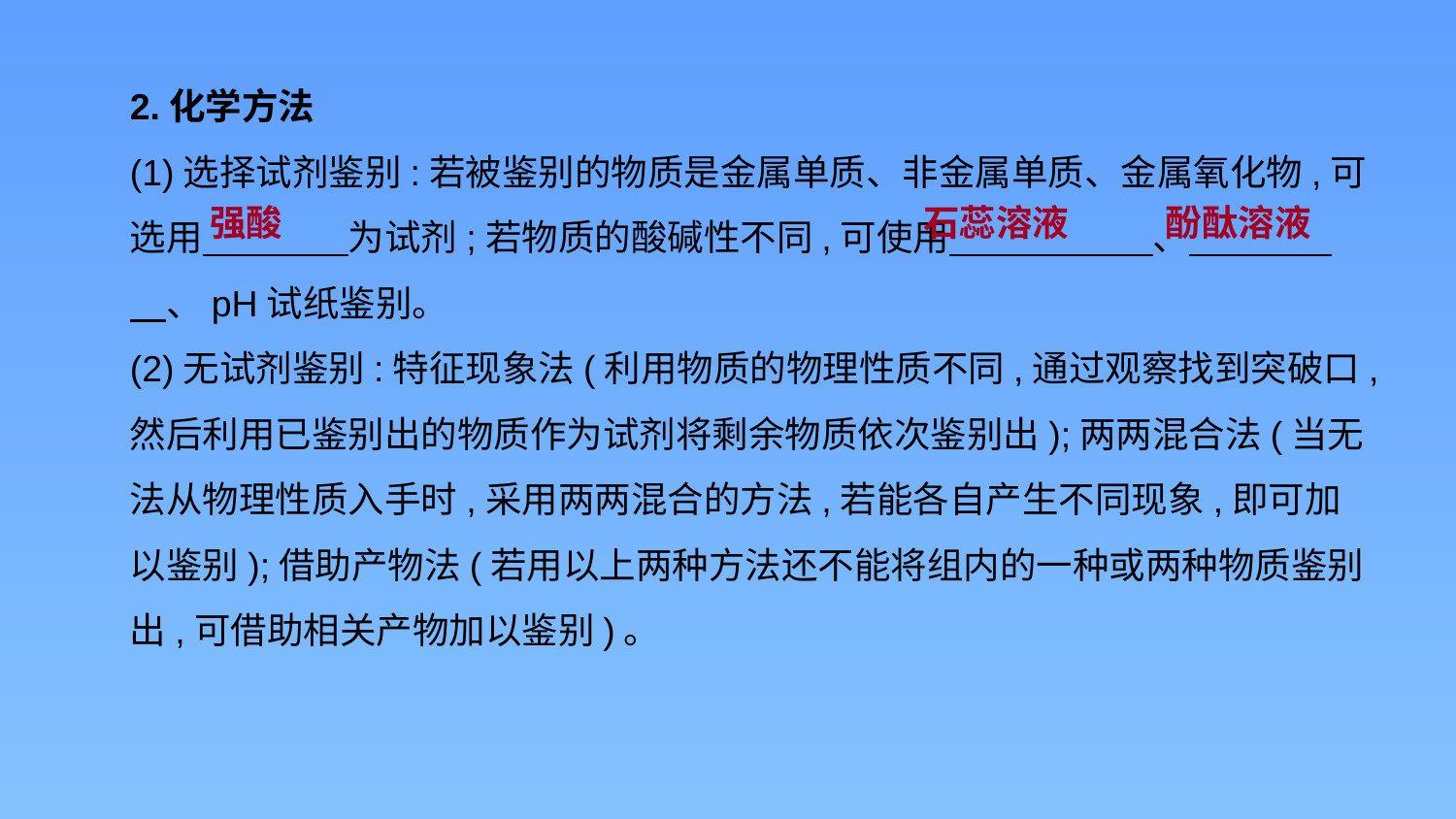

2.化学方法
(1)选择试剂鉴别:若被鉴别的物质是金属单质、非金属单质、金属氧化物,可选用　　　　为试剂;若物质的酸碱性不同,可使用　　     　  　、　　　     　、pH试纸鉴别。
(2)无试剂鉴别:特征现象法(利用物质的物理性质不同,通过观察找到突破口,然后利用已鉴别出的物质作为试剂将剩余物质依次鉴别出);两两混合法(当无法从物理性质入手时,采用两两混合的方法,若能各自产生不同现象,即可加以鉴别);借助产物法(若用以上两种方法还不能将组内的一种或两种物质鉴别出,可借助相关产物加以鉴别)。
强酸
石蕊溶液
酚酞溶液